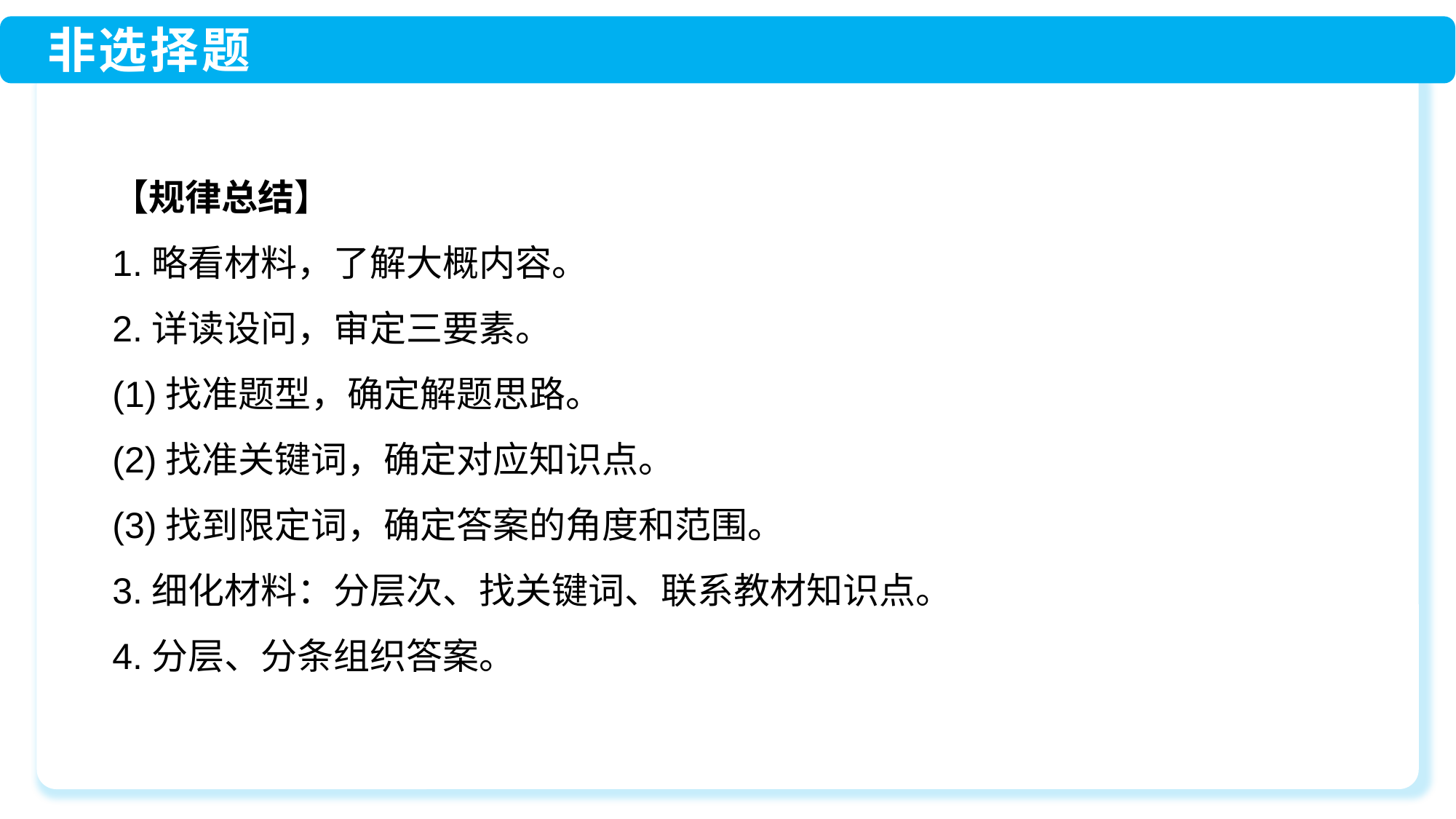

【规律总结】
1.略看材料，了解大概内容。
2.详读设问，审定三要素。
(1)找准题型，确定解题思路。
(2)找准关键词，确定对应知识点。
(3)找到限定词，确定答案的角度和范围。
3.细化材料：分层次、找关键词、联系教材知识点。
4.分层、分条组织答案。